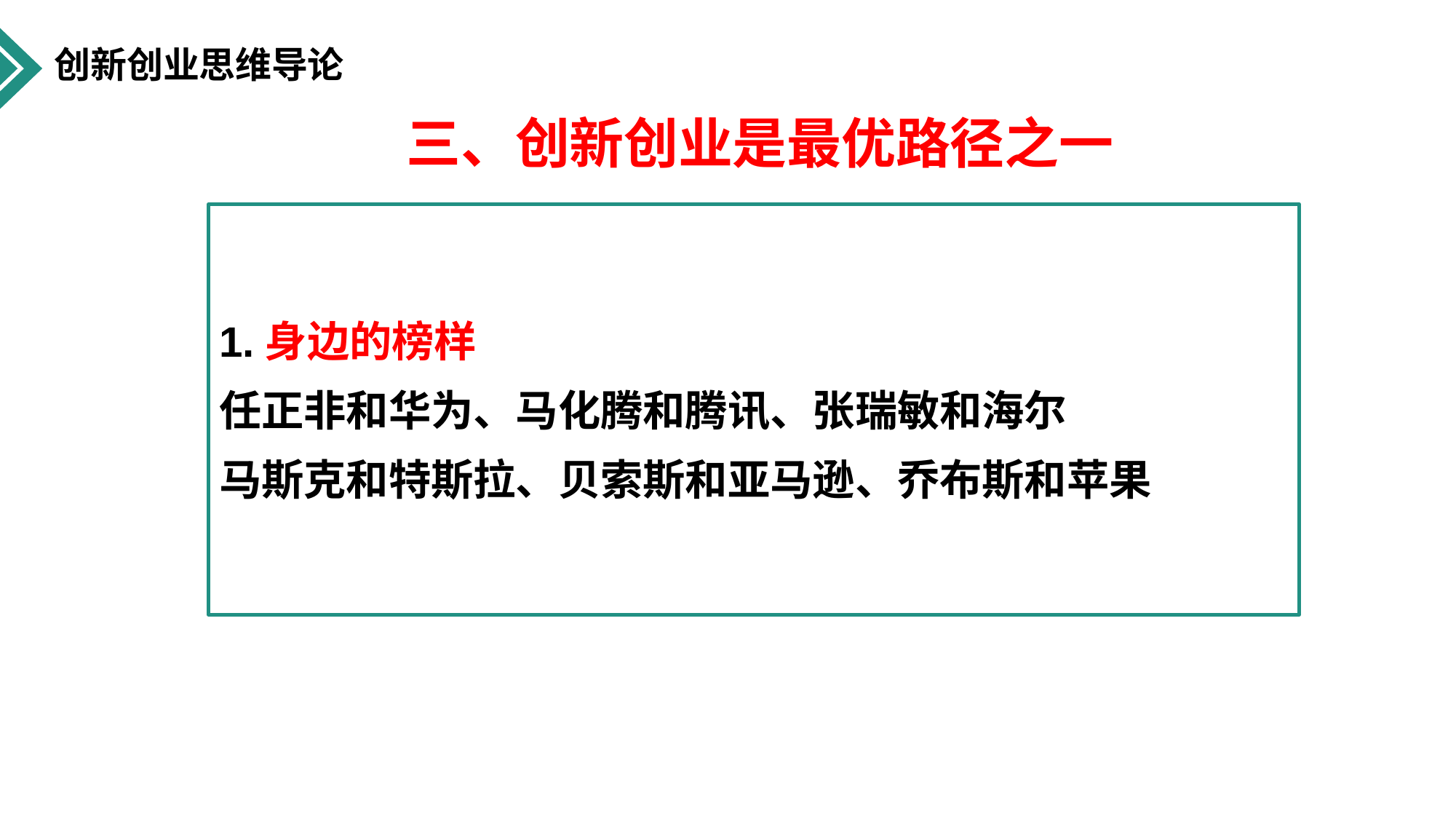

创新创业思维导论
三、创新创业是最优路径之一
1.身边的榜样
任正非和华为、马化腾和腾讯、张瑞敏和海尔
马斯克和特斯拉、贝索斯和亚马逊、乔布斯和苹果